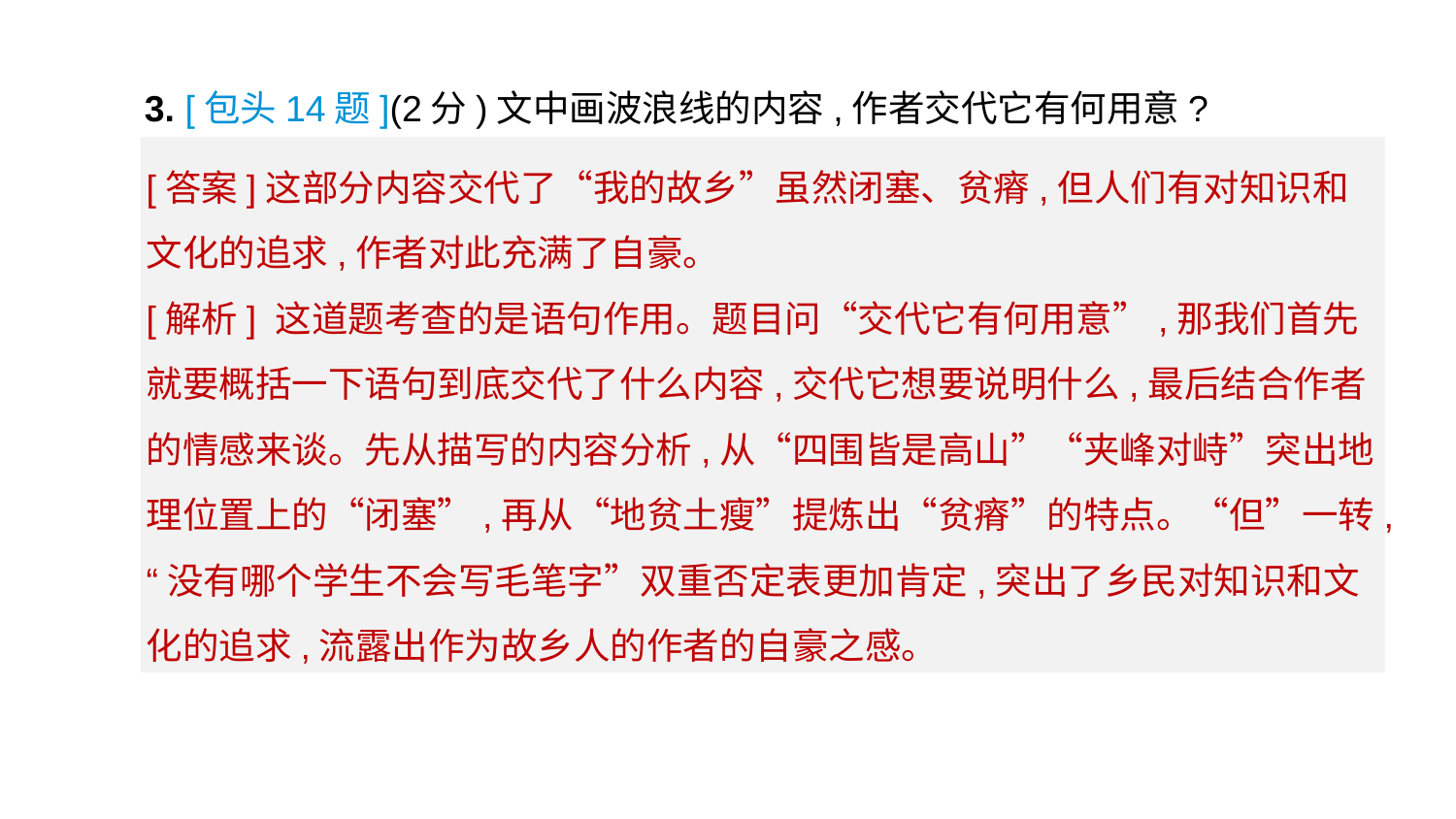

3. [包头14题](2分)文中画波浪线的内容,作者交代它有何用意?
[答案]这部分内容交代了“我的故乡”虽然闭塞、贫瘠,但人们有对知识和文化的追求,作者对此充满了自豪。
[解析] 这道题考查的是语句作用。题目问“交代它有何用意”,那我们首先就要概括一下语句到底交代了什么内容,交代它想要说明什么,最后结合作者的情感来谈。先从描写的内容分析,从“四围皆是高山”“夹峰对峙”突出地理位置上的“闭塞”,再从“地贫土瘦”提炼出“贫瘠”的特点。“但”一转,“没有哪个学生不会写毛笔字”双重否定表更加肯定,突出了乡民对知识和文化的追求,流露出作为故乡人的作者的自豪之感。